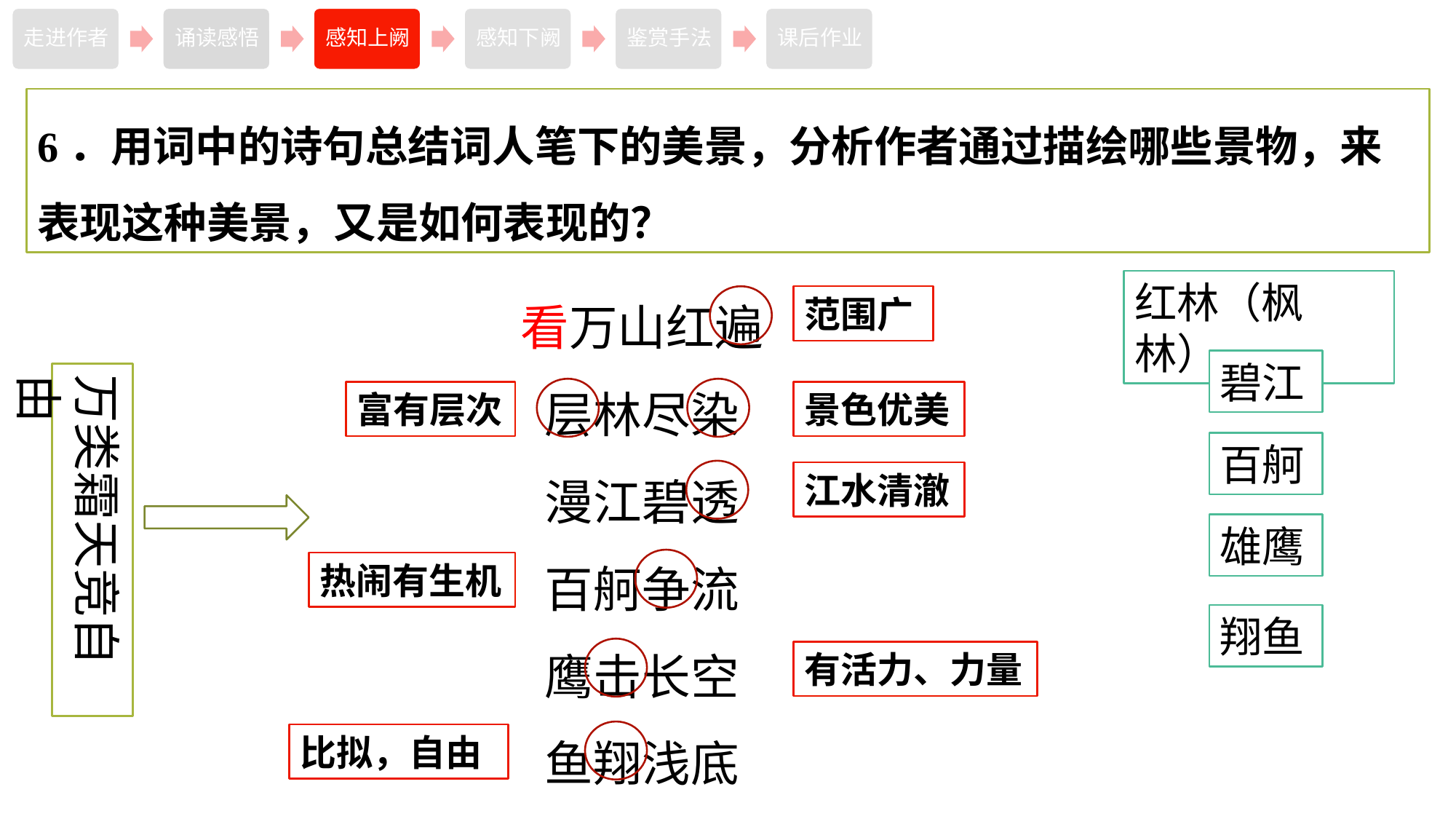

走进作者

诵读感悟

感知上阙

感知下阙

鉴赏手法

课后作业
6．用词中的诗句总结词人笔下的美景，分析作者通过描绘哪些景物，来表现这种美景，又是如何表现的？
看万山红遍
层林尽染
漫江碧透
百舸争流
鹰击长空
鱼翔浅底
红林（枫林）

范围广
碧江
万类霜天竞自由

富有层次
景色优美
百舸

江水清澈
雄鹰

热闹有生机
翔鱼

有活力、力量

比拟，自由